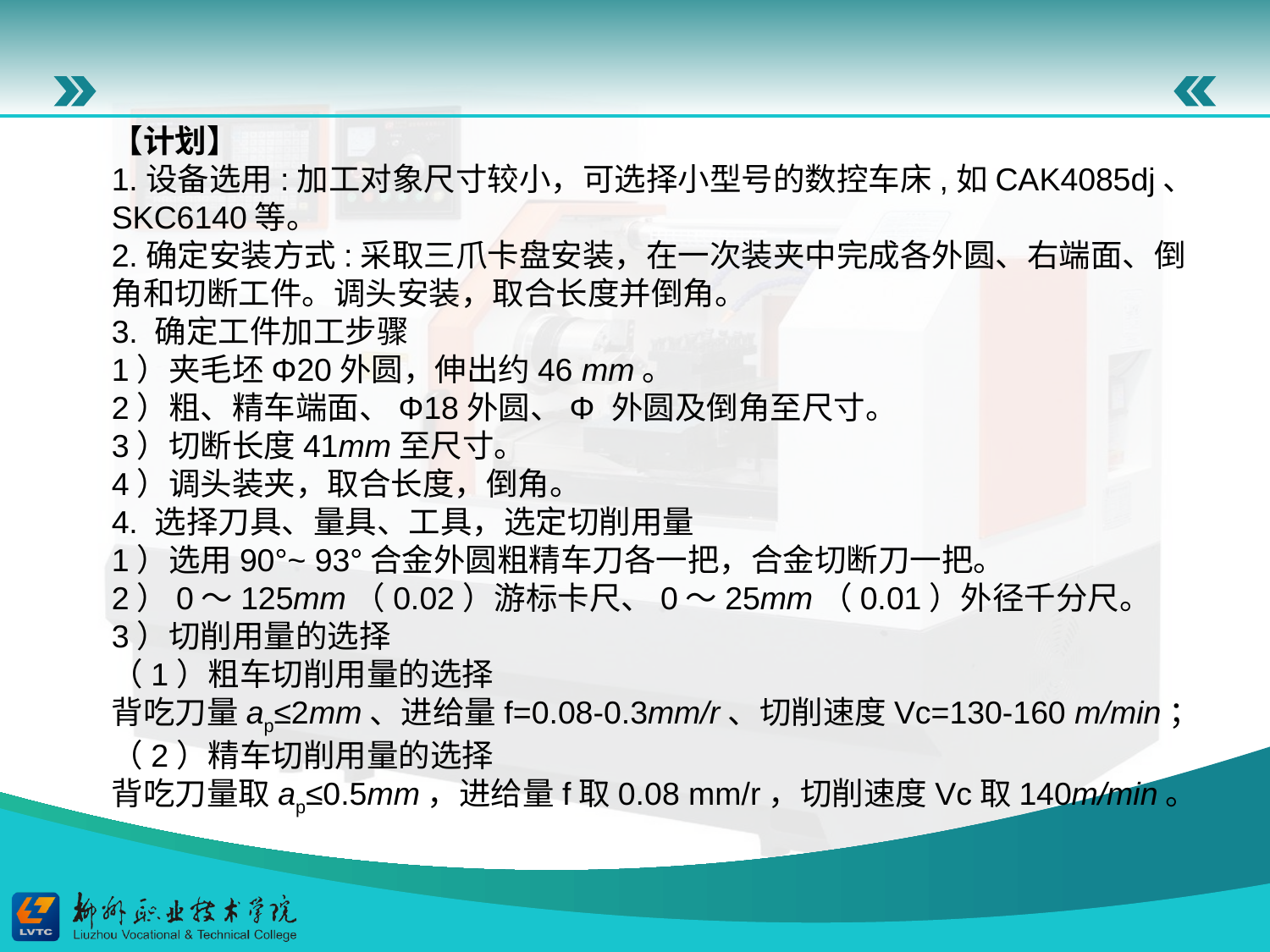

【计划】
1.设备选用:加工对象尺寸较小，可选择小型号的数控车床,如CAK4085dj、SKC6140等。
2.确定安装方式:采取三爪卡盘安装，在一次装夹中完成各外圆、右端面、倒角和切断工件。调头安装，取合长度并倒角。
3. 确定工件加工步骤
1）夹毛坯Φ20外圆，伸出约46 mm。
2）粗、精车端面、Φ18外圆、Φ 外圆及倒角至尺寸。
3）切断长度41mm至尺寸。
4）调头装夹，取合长度，倒角。
4. 选择刀具、量具、工具，选定切削用量
1）选用90°~ 93°合金外圆粗精车刀各一把，合金切断刀一把。
2）0～125mm（0.02）游标卡尺、0～25mm（0.01）外径千分尺。
3）切削用量的选择
（1）粗车切削用量的选择
背吃刀量ap≤2mm、进给量f=0.08-0.3mm/r、切削速度Vc=130-160 m/min；
（2）精车切削用量的选择
背吃刀量取ap≤0.5mm，进给量f取0.08 mm/r，切削速度Vc取140m/min。